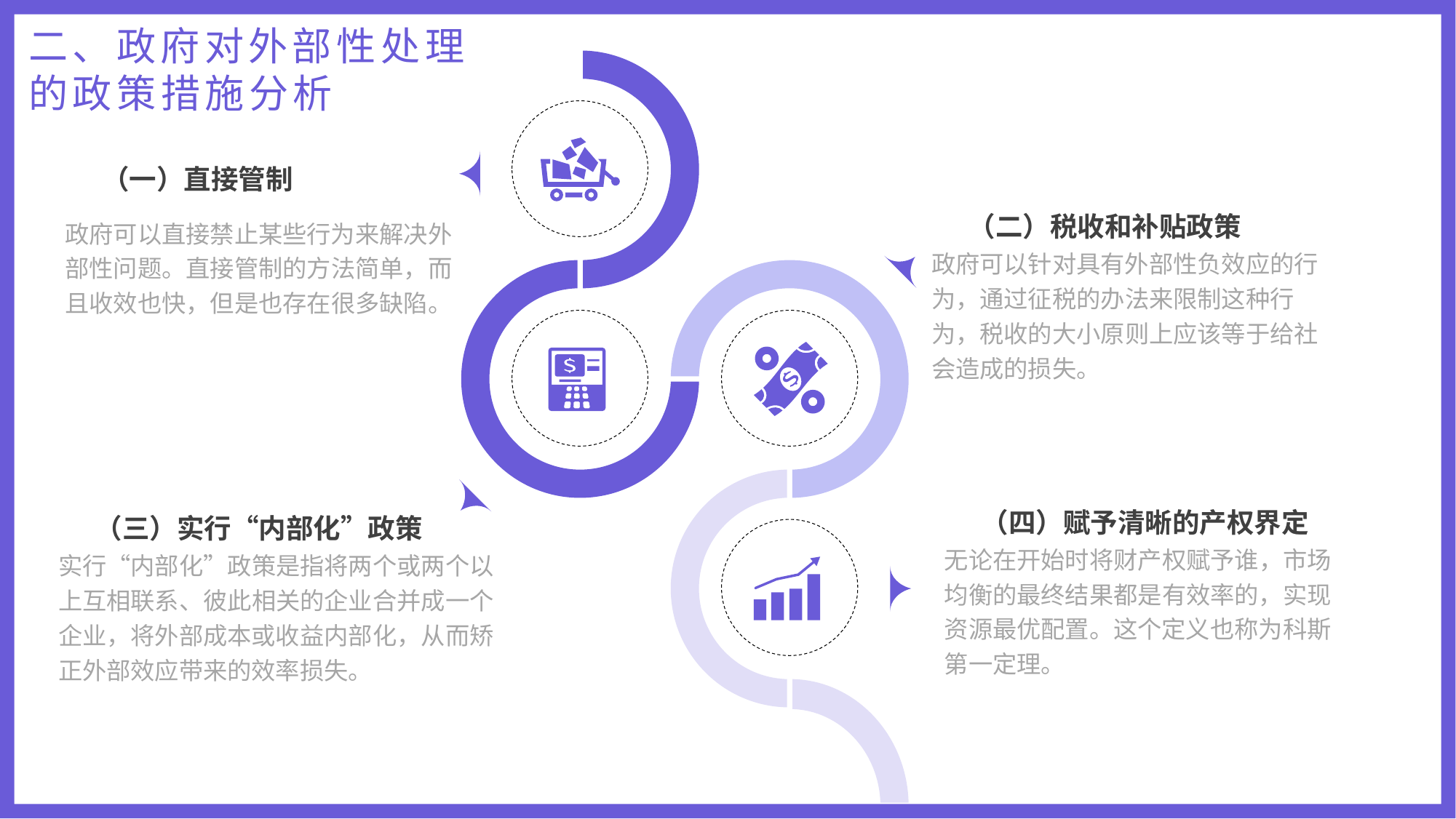

二、政府对外部性处理的政策措施分析

（一）直接管制
政府可以直接禁止某些行为来解决外部性问题。直接管制的方法简单，而且收效也快，但是也存在很多缺陷。

（二）税收和补贴政策
政府可以针对具有外部性负效应的行为，通过征税的办法来限制这种行为，税收的大小原则上应该等于给社会造成的损失。

（四）赋予清晰的产权界定
无论在开始时将财产权赋予谁，市场均衡的最终结果都是有效率的，实现资源最优配置。这个定义也称为科斯第一定理。

（三）实行“内部化”政策
实行“内部化”政策是指将两个或两个以上互相联系、彼此相关的企业合并成一个企业，将外部成本或收益内部化，从而矫正外部效应带来的效率损失。